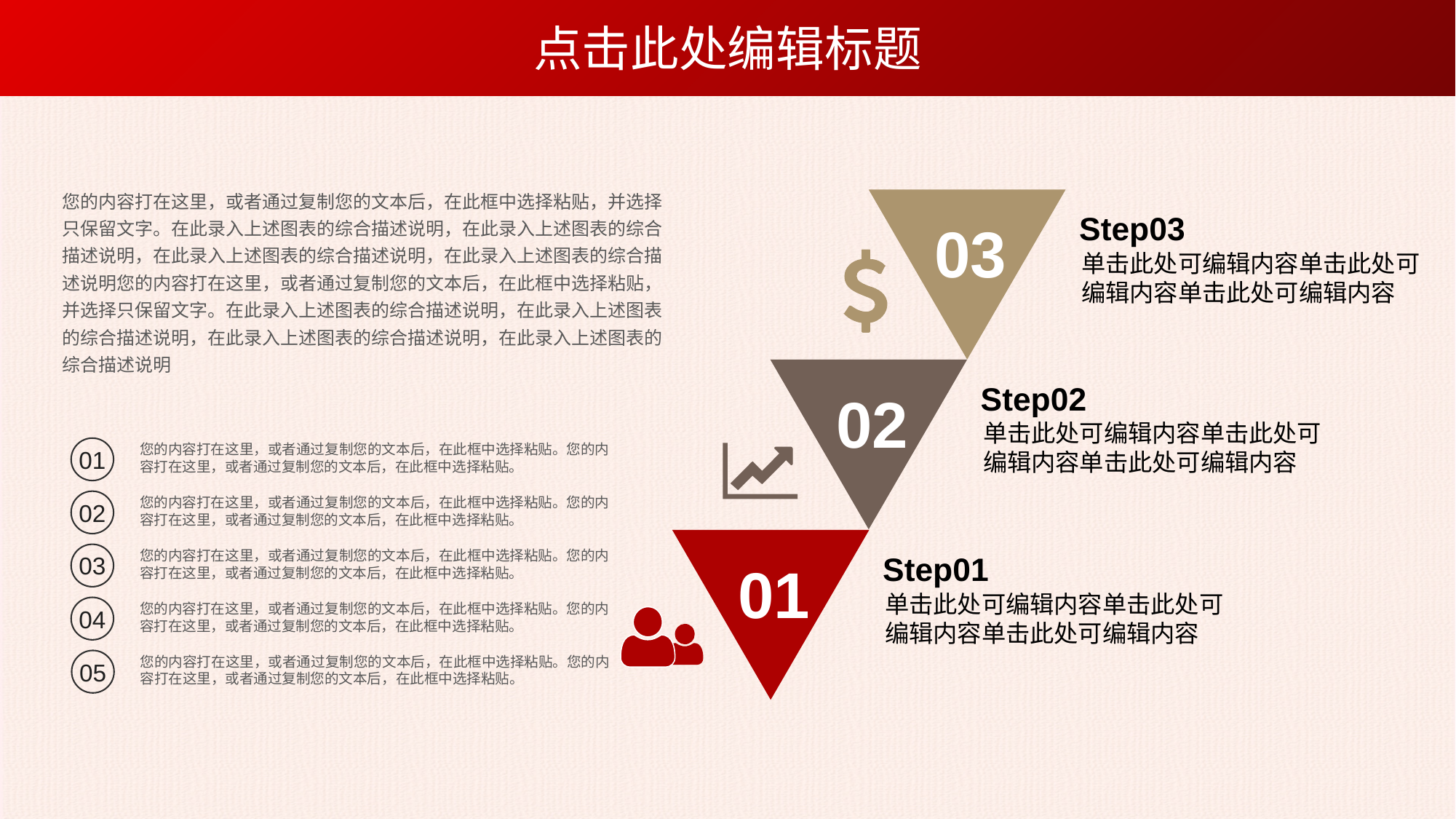

点击此处编辑标题
您的内容打在这里，或者通过复制您的文本后，在此框中选择粘贴，并选择只保留文字。在此录入上述图表的综合描述说明，在此录入上述图表的综合描述说明，在此录入上述图表的综合描述说明，在此录入上述图表的综合描述说明您的内容打在这里，或者通过复制您的文本后，在此框中选择粘贴，并选择只保留文字。在此录入上述图表的综合描述说明，在此录入上述图表的综合描述说明，在此录入上述图表的综合描述说明，在此录入上述图表的综合描述说明

03
Step03
单击此处可编辑内容单击此处可编辑内容单击此处可编辑内容

02
Step02
单击此处可编辑内容单击此处可编辑内容单击此处可编辑内容
01
您的内容打在这里，或者通过复制您的文本后，在此框中选择粘贴。您的内容打在这里，或者通过复制您的文本后，在此框中选择粘贴。

02
您的内容打在这里，或者通过复制您的文本后，在此框中选择粘贴。您的内容打在这里，或者通过复制您的文本后，在此框中选择粘贴。

01
Step01
单击此处可编辑内容单击此处可编辑内容单击此处可编辑内容
03
您的内容打在这里，或者通过复制您的文本后，在此框中选择粘贴。您的内容打在这里，或者通过复制您的文本后，在此框中选择粘贴。
04
您的内容打在这里，或者通过复制您的文本后，在此框中选择粘贴。您的内容打在这里，或者通过复制您的文本后，在此框中选择粘贴。

05
您的内容打在这里，或者通过复制您的文本后，在此框中选择粘贴。您的内容打在这里，或者通过复制您的文本后，在此框中选择粘贴。